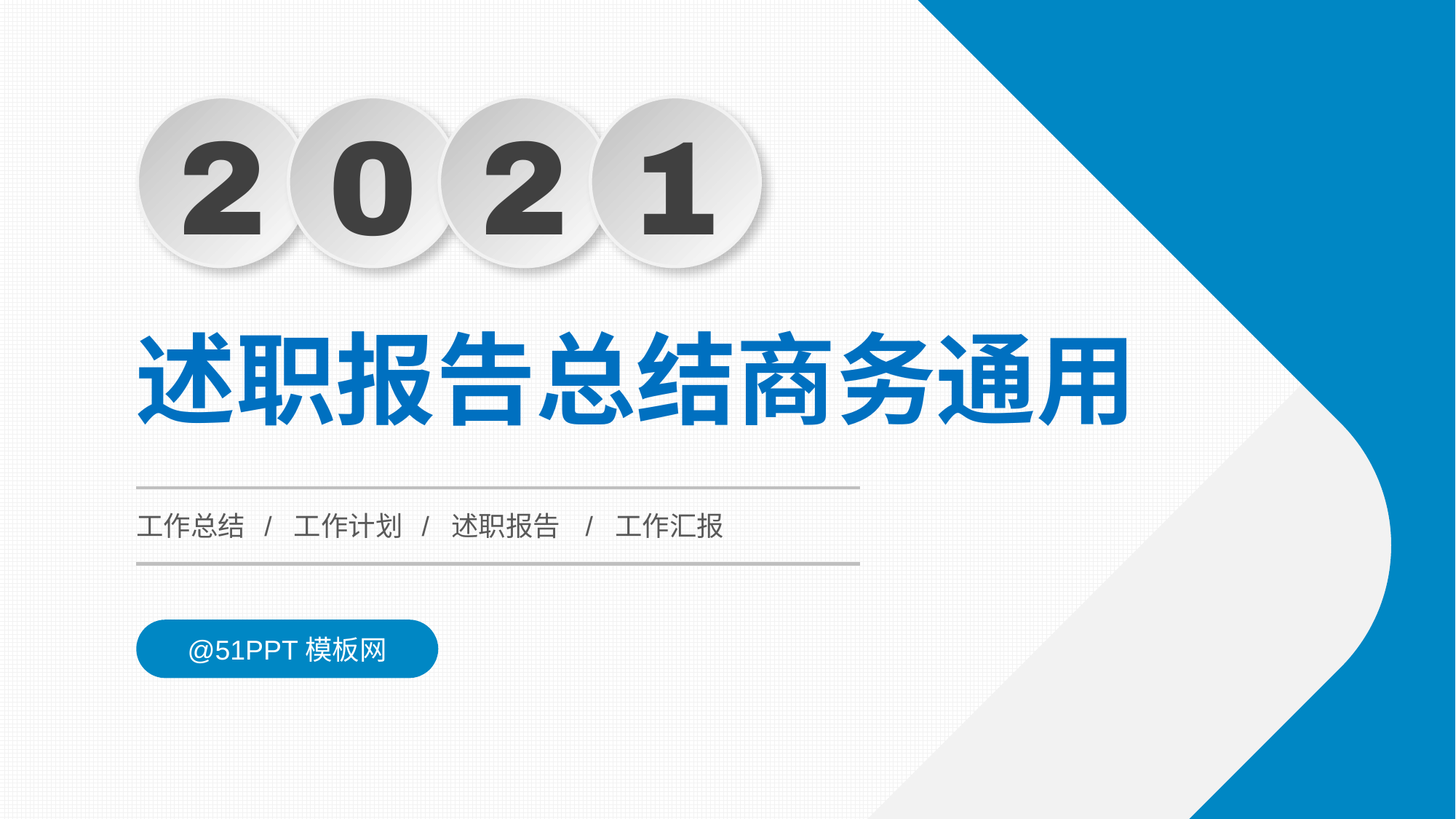

2
0
2
1
述职报告总结商务通用
工作总结  /  工作计划  /  述职报告   /  工作汇报
@51PPT模板网